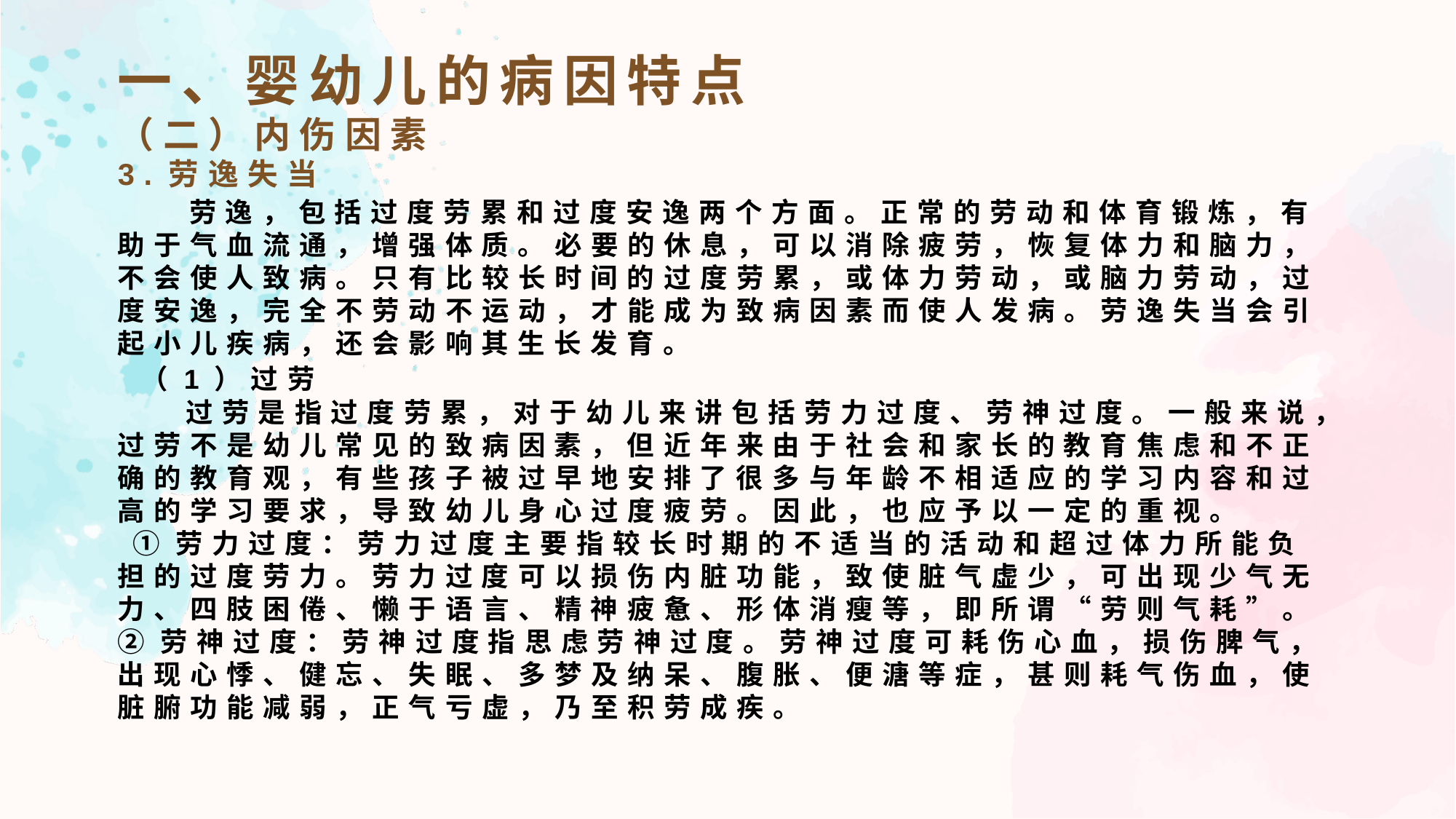

一、婴幼儿的病因特点
（二）内伤因素
3.劳逸失当
    劳逸，包括过度劳累和过度安逸两个方面。正常的劳动和体育锻炼，有助于气血流通，增强体质。必要的休息，可以消除疲劳，恢复体力和脑力，不会使人致病。只有比较长时间的过度劳累，或体力劳动，或脑力劳动，过度安逸，完全不劳动不运动，才能成为致病因素而使人发病。劳逸失当会引起小儿疾病，还会影响其生长发育。
 （1）过劳
    过劳是指过度劳累，对于幼儿来讲包括劳力过度、劳神过度。一般来说，过劳不是幼儿常见的致病因素，但近年来由于社会和家长的教育焦虑和不正确的教育观，有些孩子被过早地安排了很多与年龄不相适应的学习内容和过高的学习要求，导致幼儿身心过度疲劳。因此，也应予以一定的重视。
 ①劳力过度：劳力过度主要指较长时期的不适当的活动和超过体力所能负担的过度劳力。劳力过度可以损伤内脏功能，致使脏气虚少，可出现少气无力、四肢困倦、懒于语言、精神疲惫、形体消瘦等，即所谓“劳则气耗”。
②劳神过度：劳神过度指思虑劳神过度。劳神过度可耗伤心血，损伤脾气，出现心悸、健忘、失眠、多梦及纳呆、腹胀、便溏等症，甚则耗气伤血，使脏腑功能减弱，正气亏虚，乃至积劳成疾。